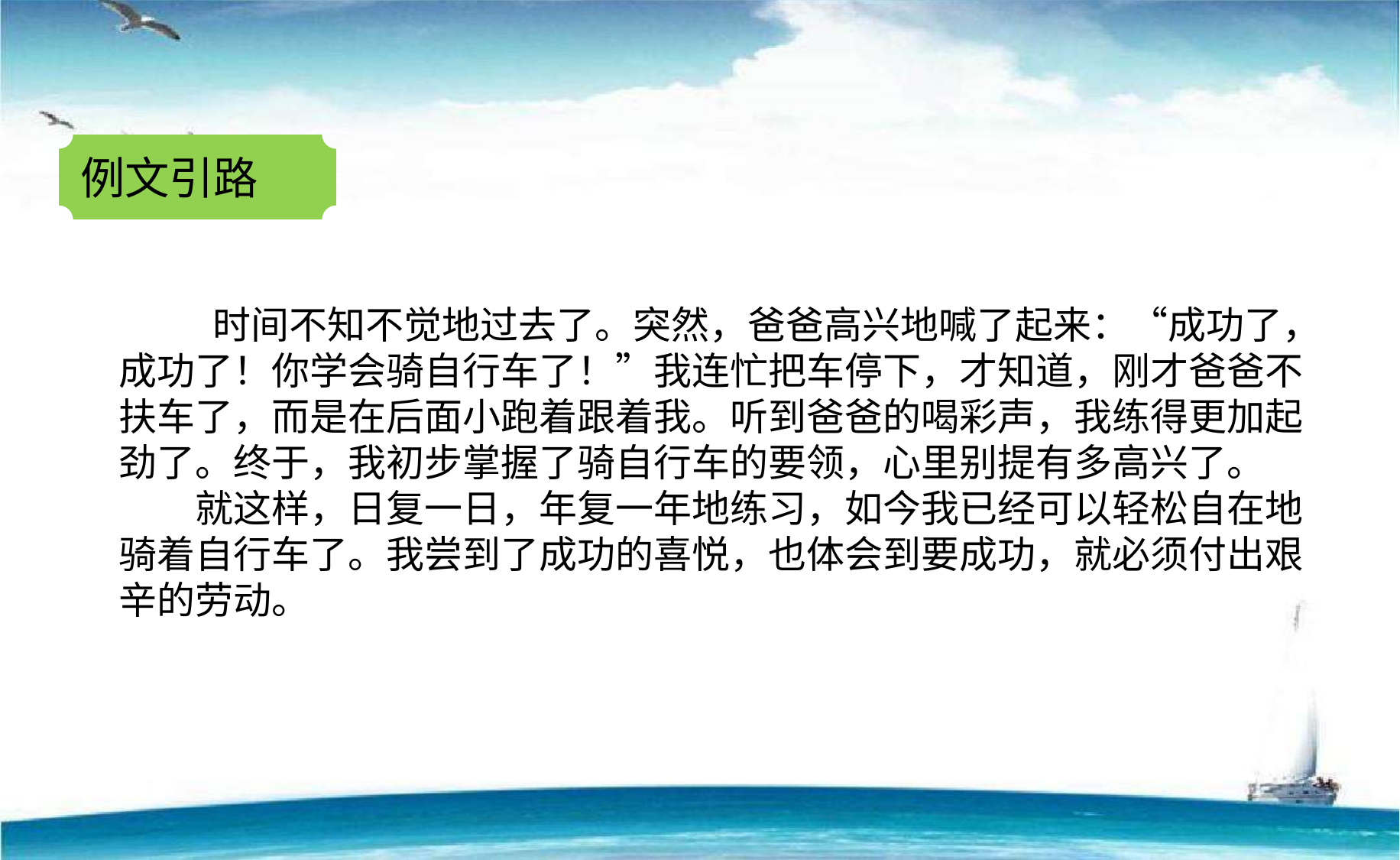

例文引路

 时间不知不觉地过去了。突然，爸爸高兴地喊了起来：“成功了，成功了！你学会骑自行车了！”我连忙把车停下，才知道，刚才爸爸不扶车了，而是在后面小跑着跟着我。听到爸爸的喝彩声，我练得更加起劲了。终于，我初步掌握了骑自行车的要领，心里别提有多高兴了。
就这样，日复一日，年复一年地练习，如今我已经可以轻松自在地骑着自行车了。我尝到了成功的喜悦，也体会到要成功，就必须付出艰辛的劳动。